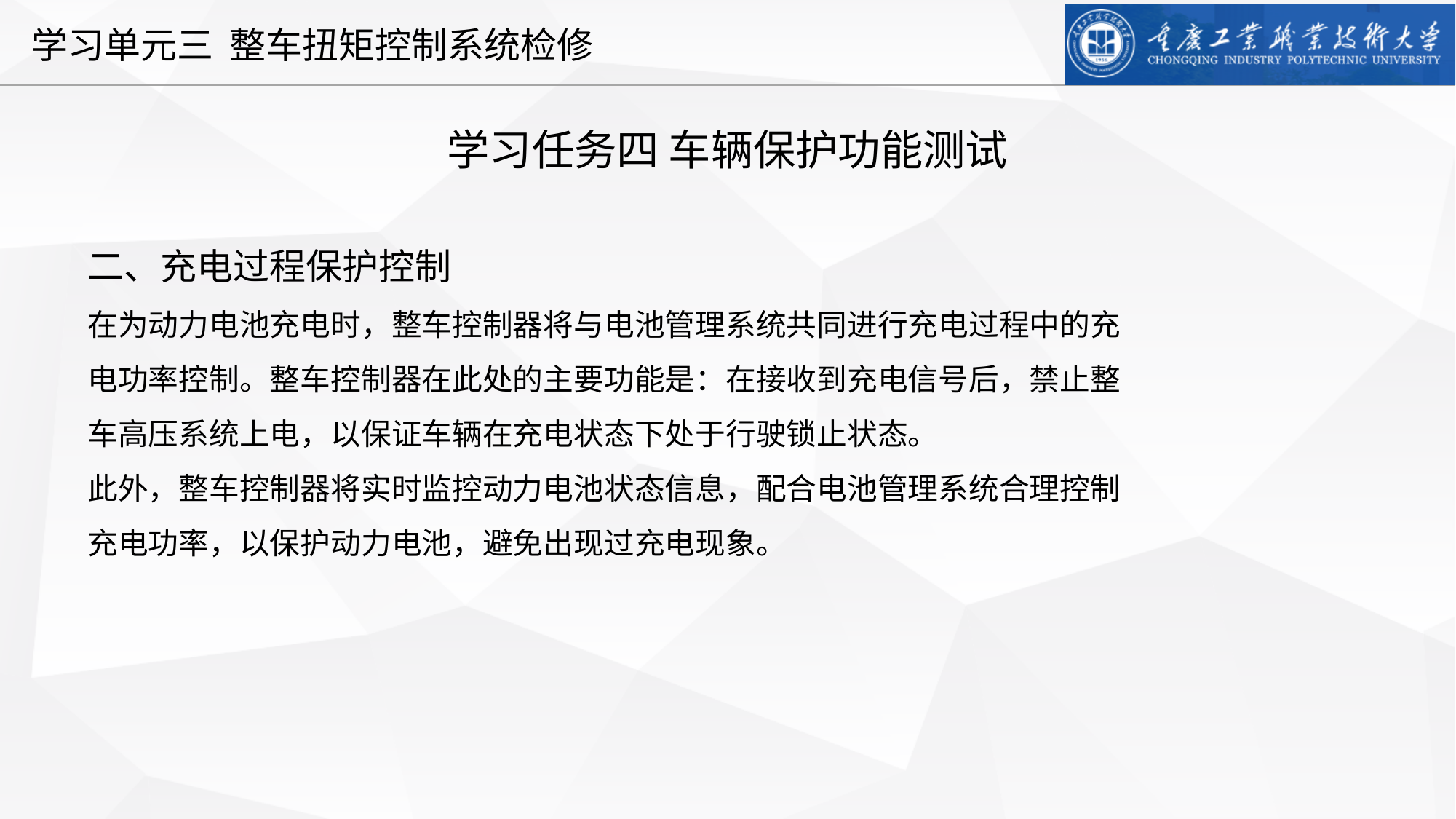

学习任务四 车辆保护功能测试
二、充电过程保护控制
在为动力电池充电时，整车控制器将与电池管理系统共同进行充电过程中的充电功率控制。整车控制器在此处的主要功能是：在接收到充电信号后，禁止整车高压系统上电，以保证车辆在充电状态下处于行驶锁止状态。
此外，整车控制器将实时监控动力电池状态信息，配合电池管理系统合理控制充电功率，以保护动力电池，避免出现过充电现象。